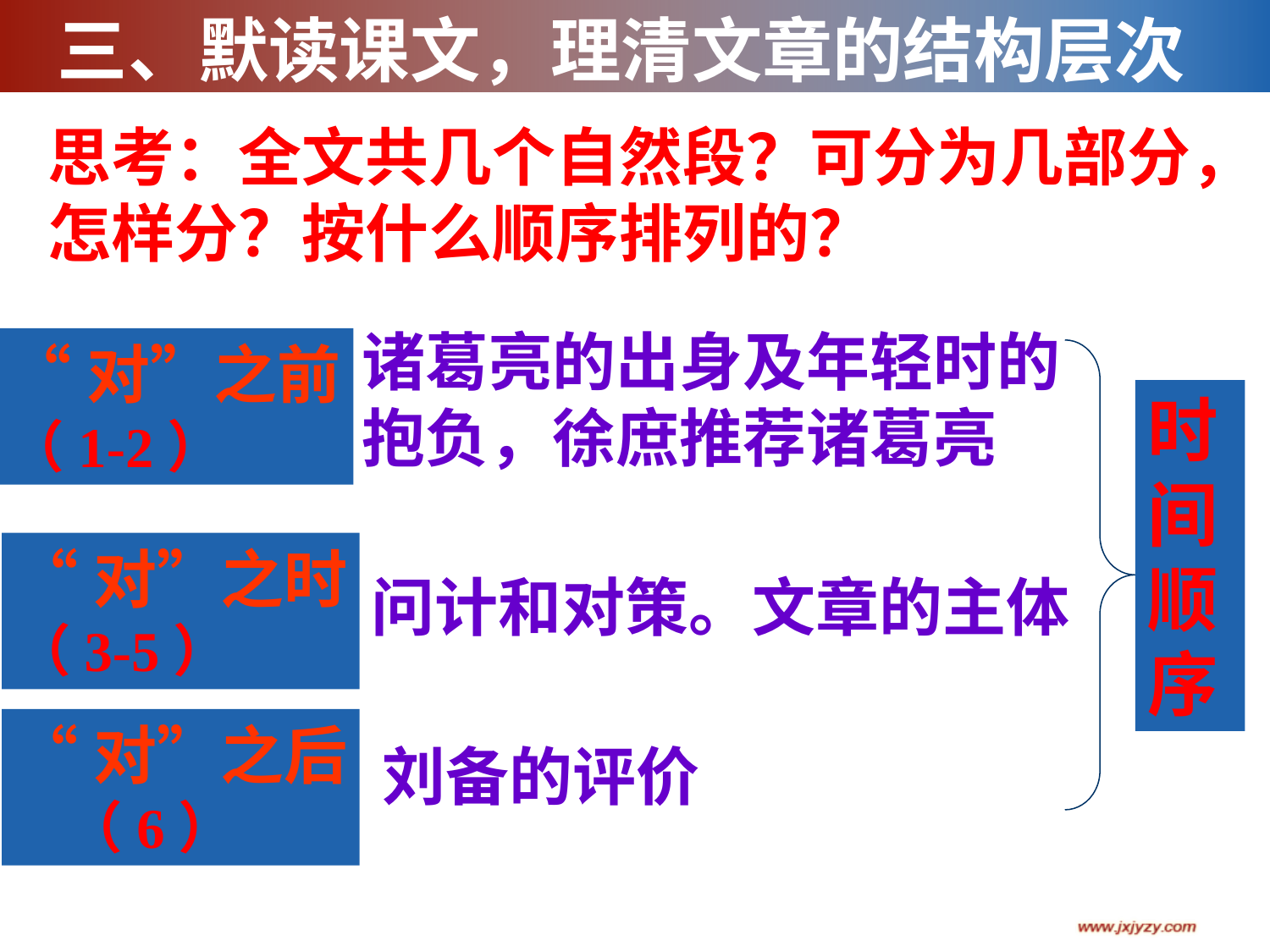

三、默读课文，理清文章的结构层次
思考：全文共几个自然段？可分为几部分，
怎样分？按什么顺序排列的？
诸葛亮的出身及年轻时的抱负，徐庶推荐诸葛亮
“对”之前
（1-2）

时间顺序
“对”之时
（3-5）
问计和对策。文章的主体
“对”之后
   （6）
刘备的评价